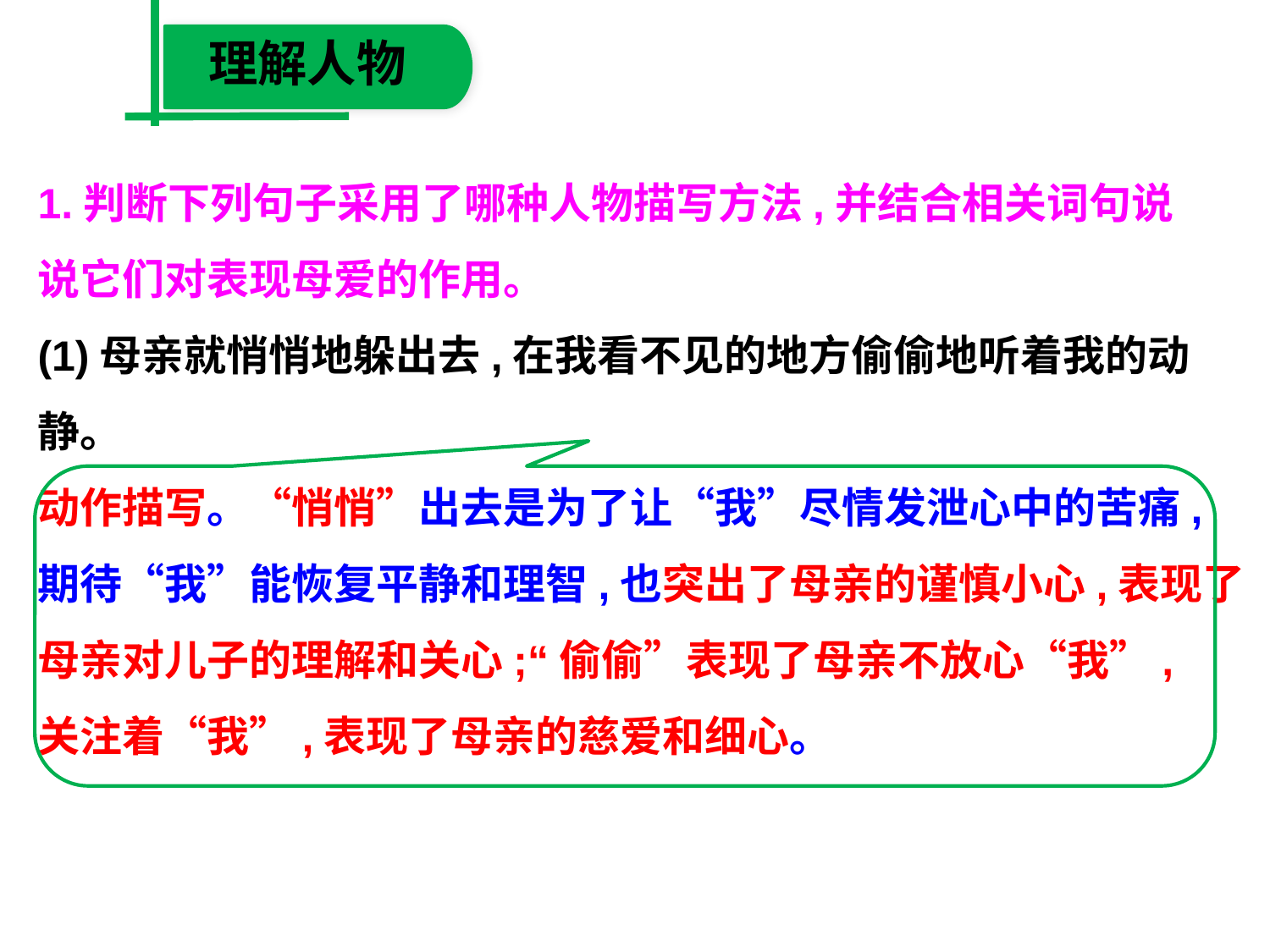

理解人物
1.判断下列句子采用了哪种人物描写方法,并结合相关词句说
说它们对表现母爱的作用。
(1)母亲就悄悄地躲出去,在我看不见的地方偷偷地听着我的动
静。
动作描写。“悄悄”出去是为了让“我”尽情发泄心中的苦痛,
期待“我”能恢复平静和理智,也突出了母亲的谨慎小心,表现了
母亲对儿子的理解和关心;“偷偷”表现了母亲不放心“我”,
关注着“我”,表现了母亲的慈爱和细心。